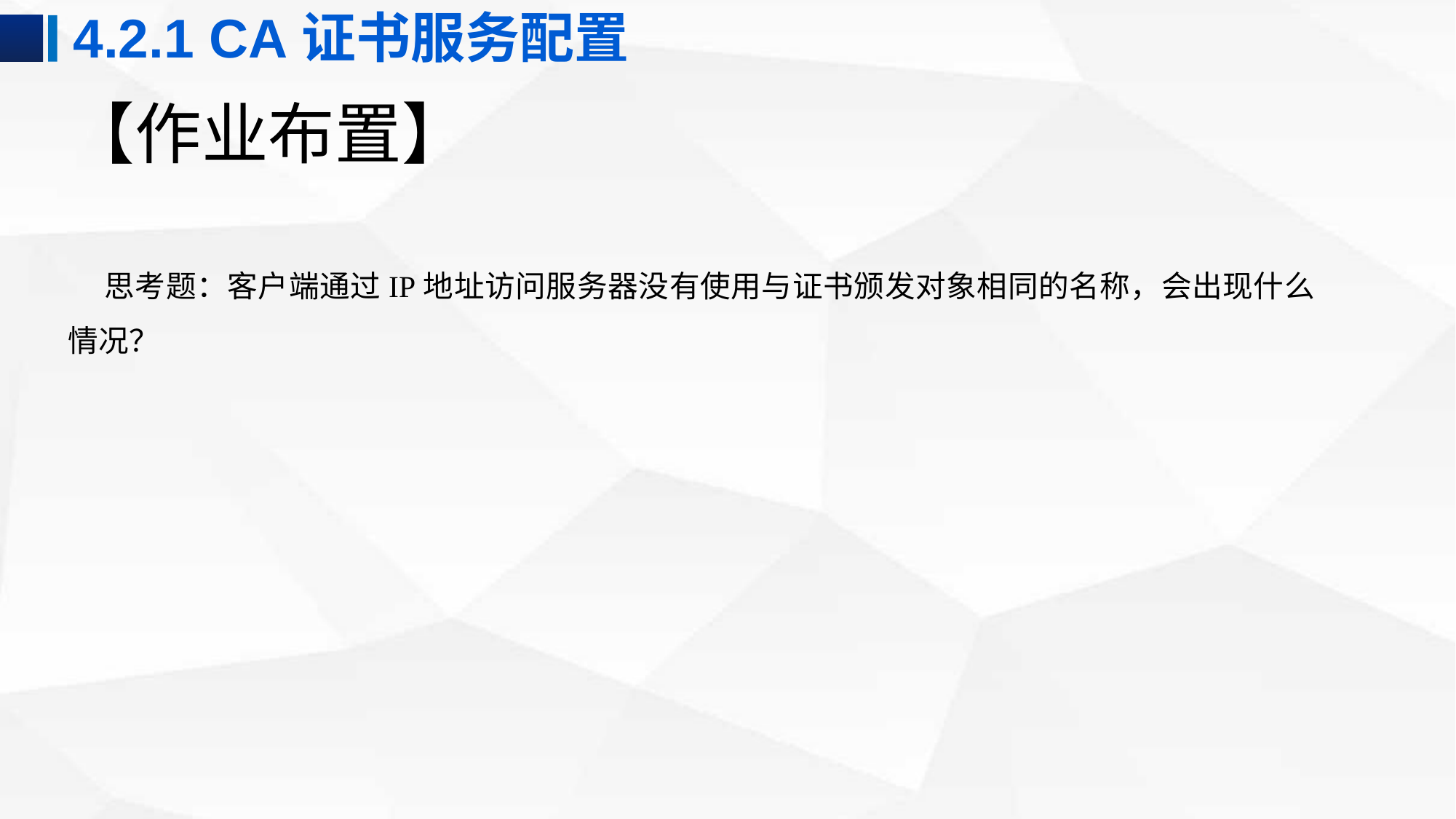

4.2.1 CA证书服务配置

# 【作业布置】
思考题：客户端通过IP地址访问服务器没有使用与证书颁发对象相同的名称，会出现什么情况？